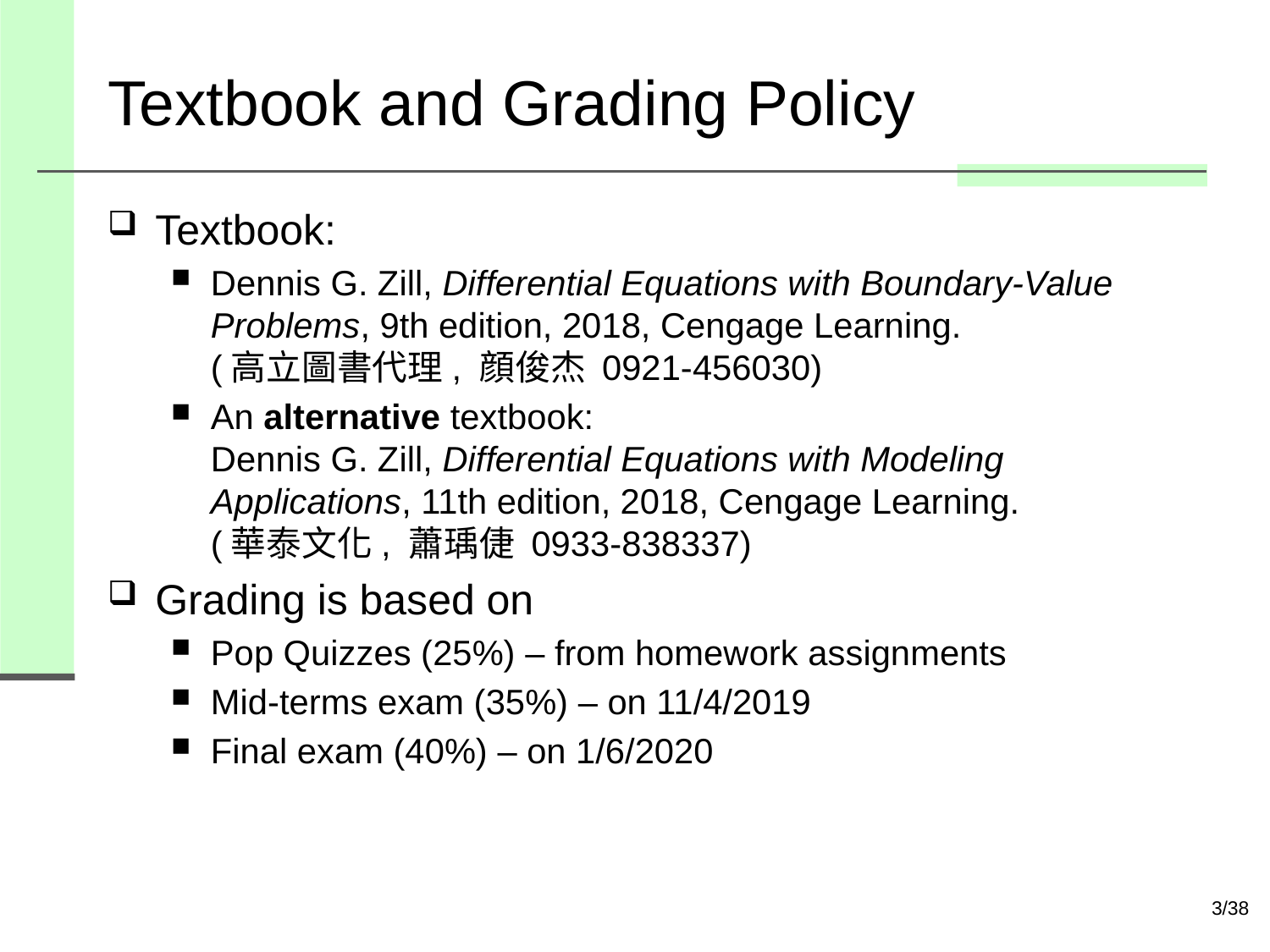

# Textbook and Grading Policy
Textbook:
Dennis G. Zill, Differential Equations with Boundary-Value Problems, 9th edition, 2018, Cengage Learning.
(高立圖書代理, 顔俊杰 0921-456030)
An alternative textbook:
Dennis G. Zill, Differential Equations with Modeling Applications, 11th edition, 2018, Cengage Learning.
(華泰文化, 蕭瑀倢 0933-838337)
Grading is based on
Pop Quizzes (25%) – from homework assignments
Mid-terms exam (35%) – on 11/4/2019
Final exam (40%) – on 1/6/2020
3